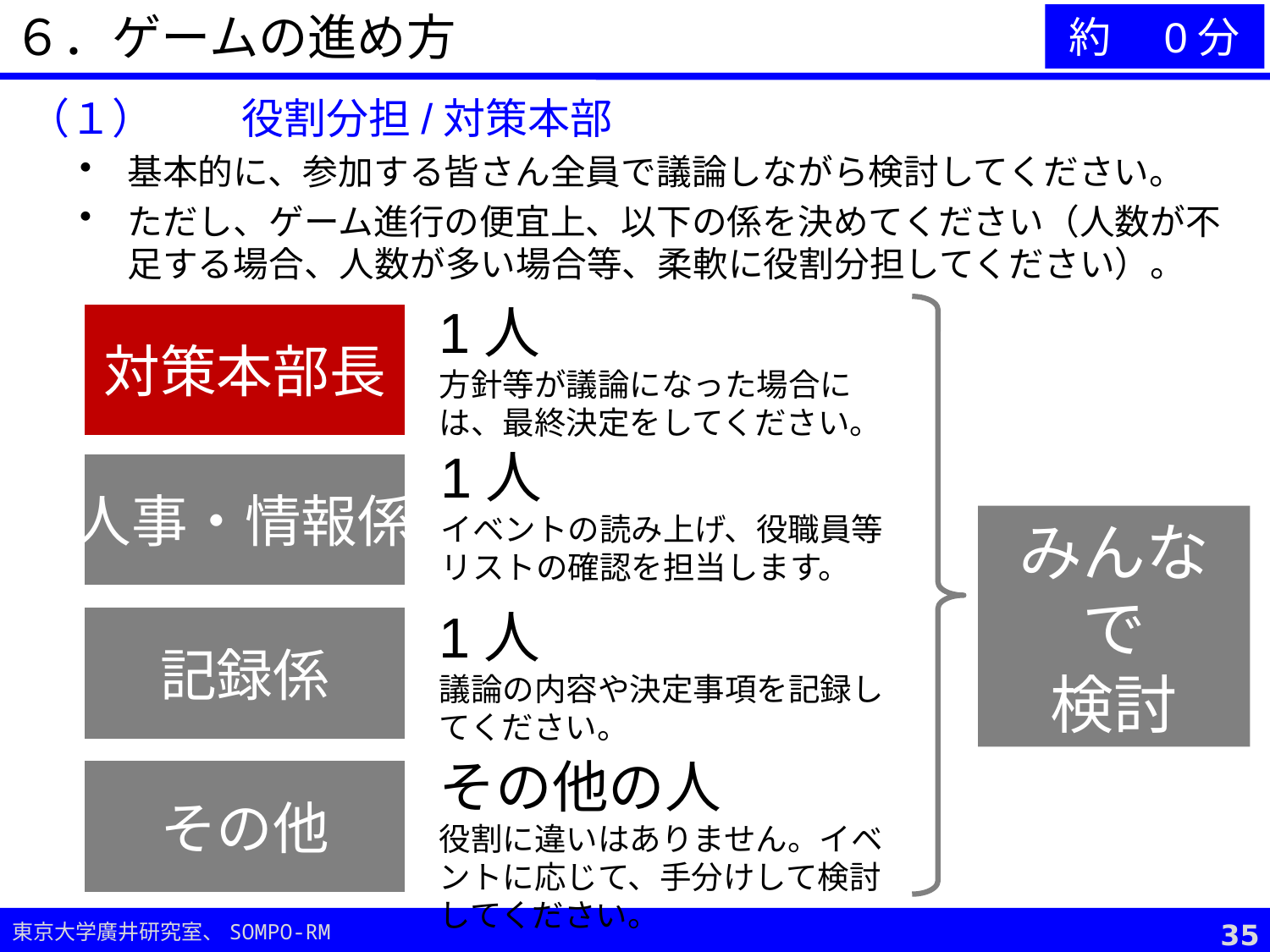

６．ゲームの進め方
約　0分
（１）	役割分担/対策本部
基本的に、参加する皆さん全員で議論しながら検討してください。
ただし、ゲーム進行の便宜上、以下の係を決めてください（人数が不足する場合、人数が多い場合等、柔軟に役割分担してください）。
1人
方針等が議論になった場合には、最終決定をしてください。

対策本部長
1人
イベントの読み上げ、役職員等リストの確認を担当します。
人事・情報係
みんなで
検討
1人
議論の内容や決定事項を記録してください。
記録係
その他の人
役割に違いはありません。イベントに応じて、手分けして検討してください。
その他
35